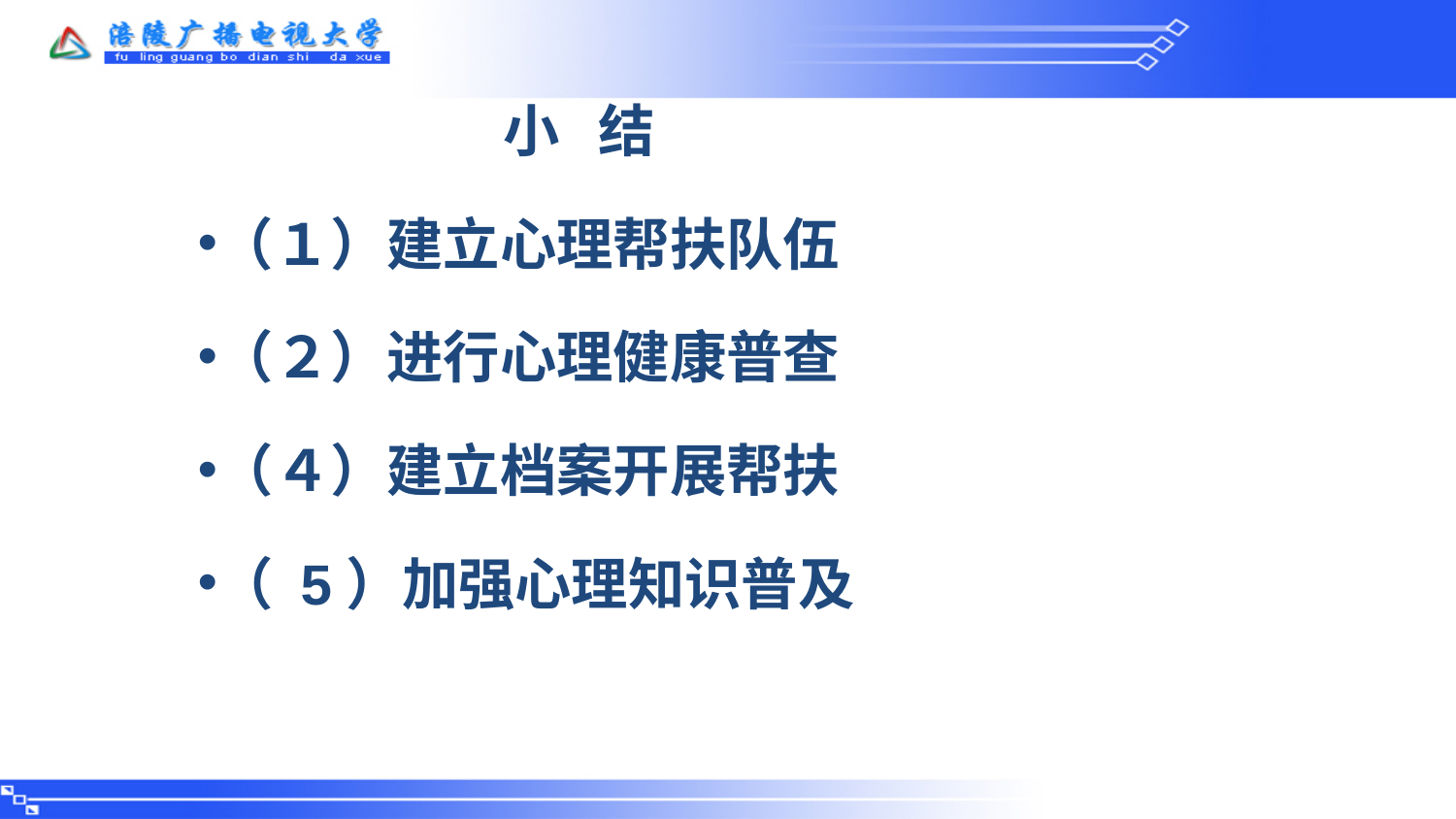

#
                          小   结
（１）建立心理帮扶队伍
（２）进行心理健康普查
（４）建立档案开展帮扶
（ 5）加强心理知识普及